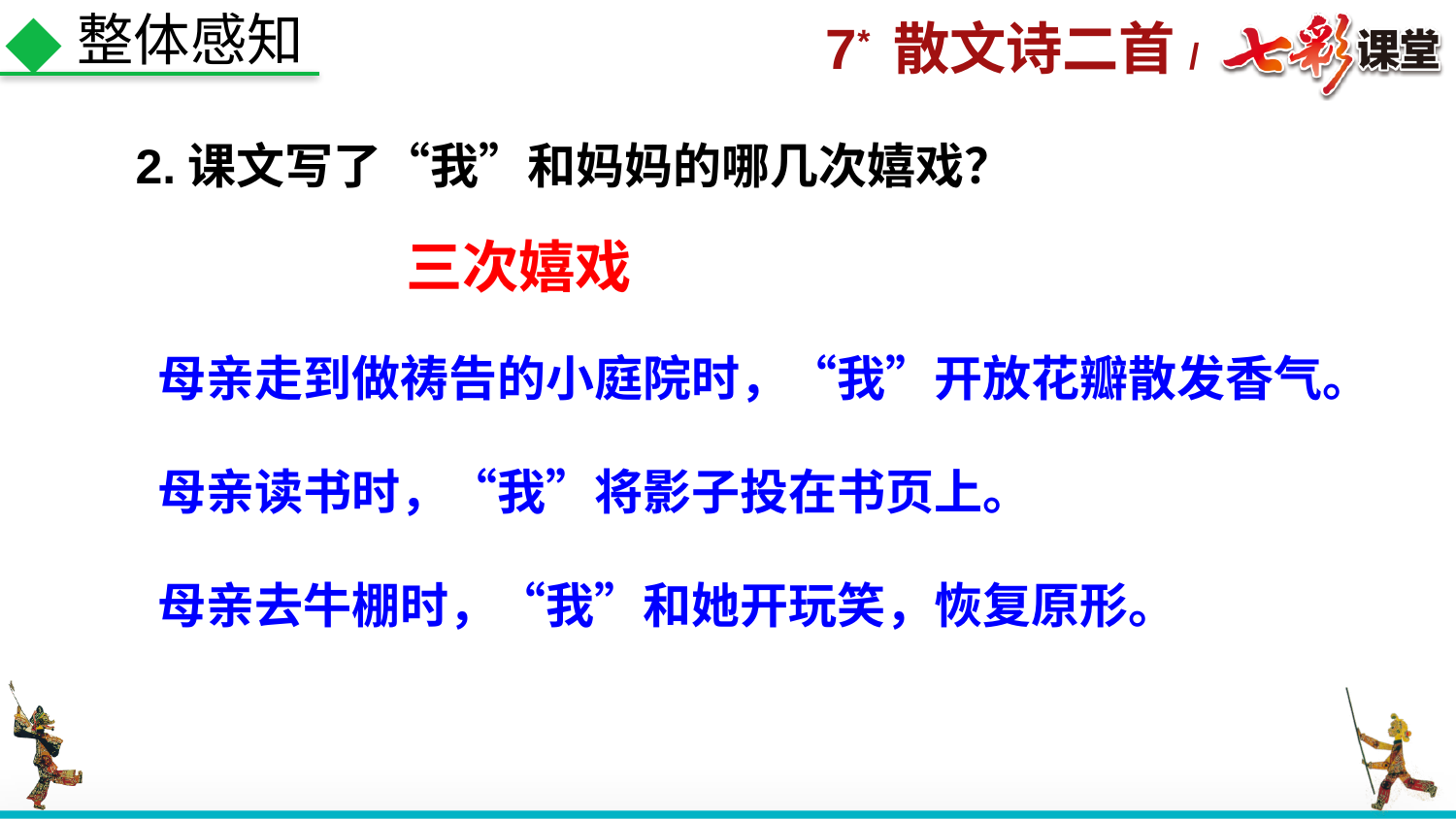

整体感知

  2.课文写了“我”和妈妈的哪几次嬉戏？
三次嬉戏
母亲走到做祷告的小庭院时，“我”开放花瓣散发香气。
母亲读书时，“我”将影子投在书页上。
母亲去牛棚时，“我”和她开玩笑，恢复原形。